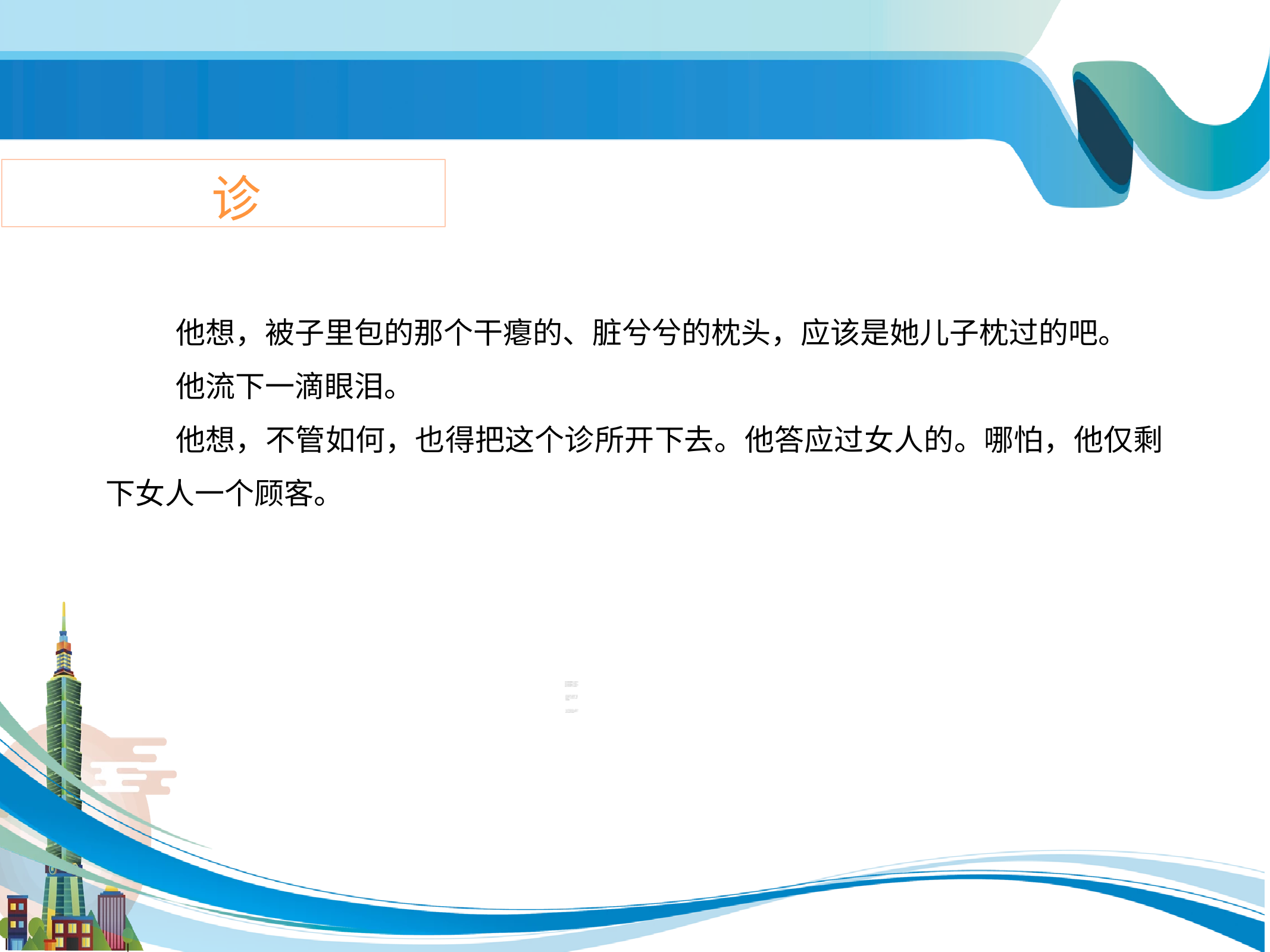

诊
# 他想，被子里包的那个干瘪的、脏兮兮的枕头，应该是她儿子枕过的吧。 他流下一滴眼泪。
他想，不管如何，也得把这个诊所开下去。他答应过女人的。哪怕，他仅剩 下女人一个顾客。